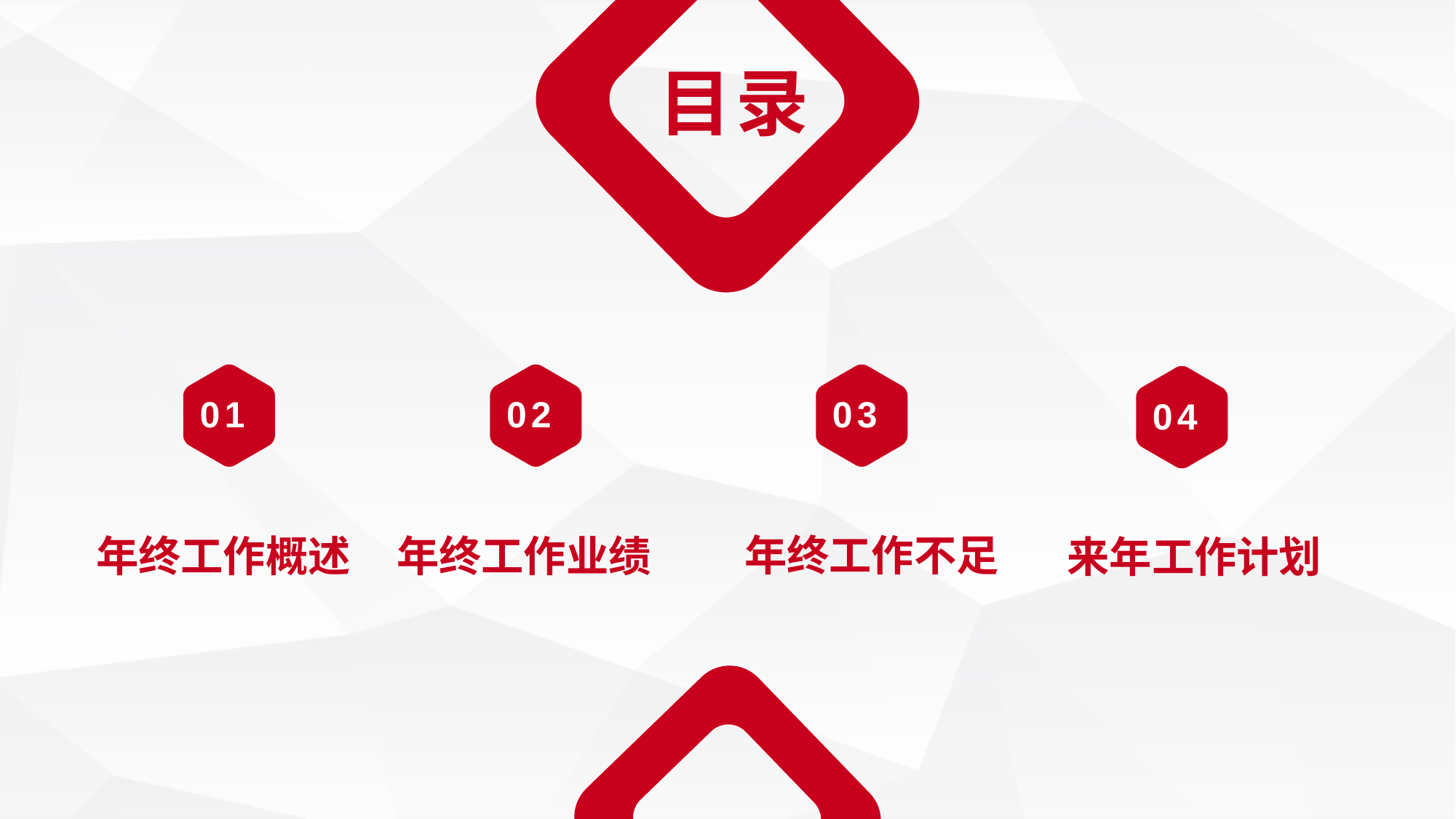

目录

01

02

03

04
年终工作不足
年终工作概述
年终工作业绩
来年工作计划